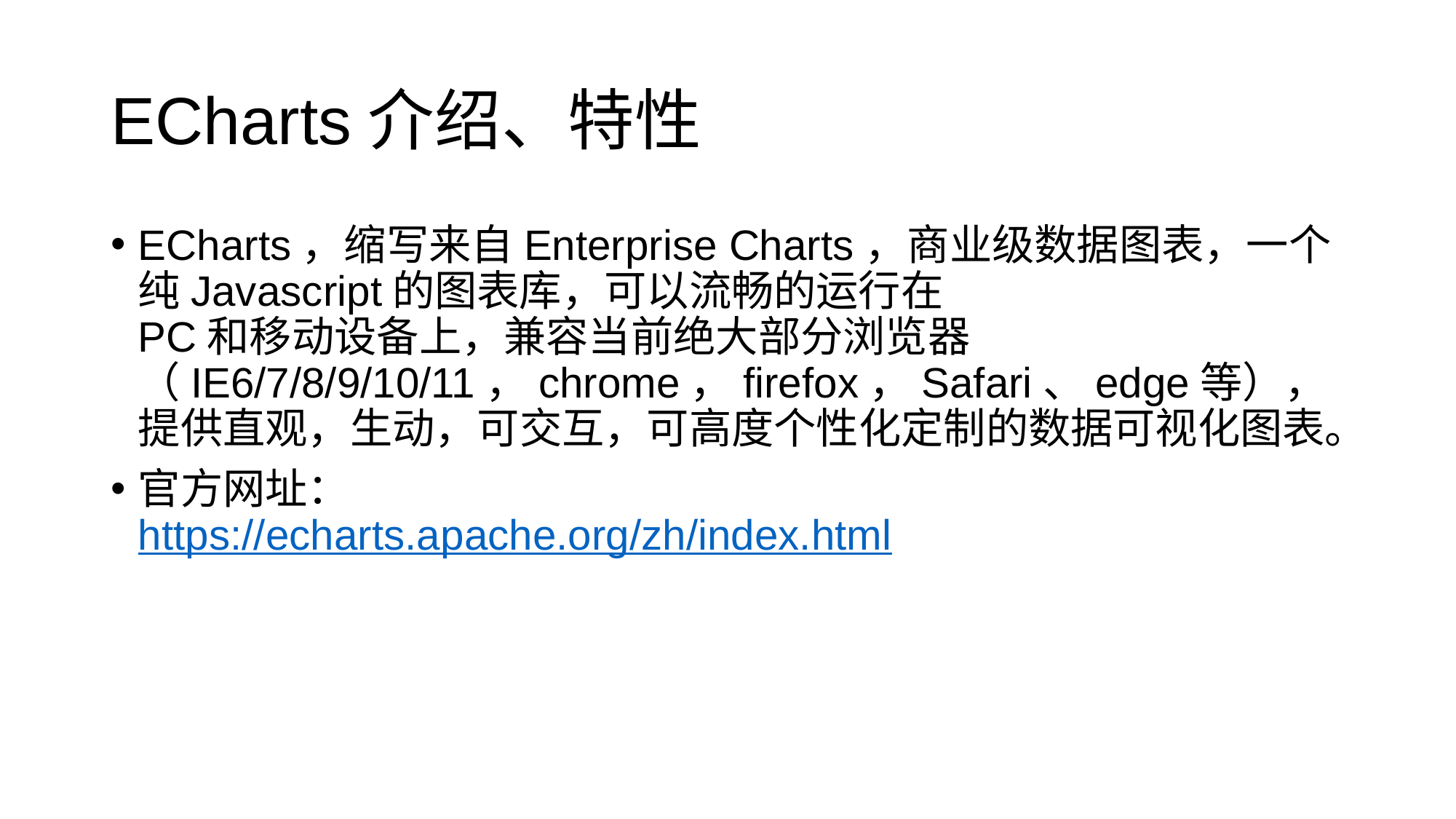

# ECharts介绍、特性
ECharts，缩写来自Enterprise Charts，商业级数据图表，一个纯Javascript的图表库，可以流畅的运行在
PC和移动设备上，兼容当前绝大部分浏览器（IE6/7/8/9/10/11，chrome，firefox，Safari、edge等），提供直观，生动，可交互，可高度个性化定制的数据可视化图表。
官方网址：
https://echarts.apache.org/zh/index.html